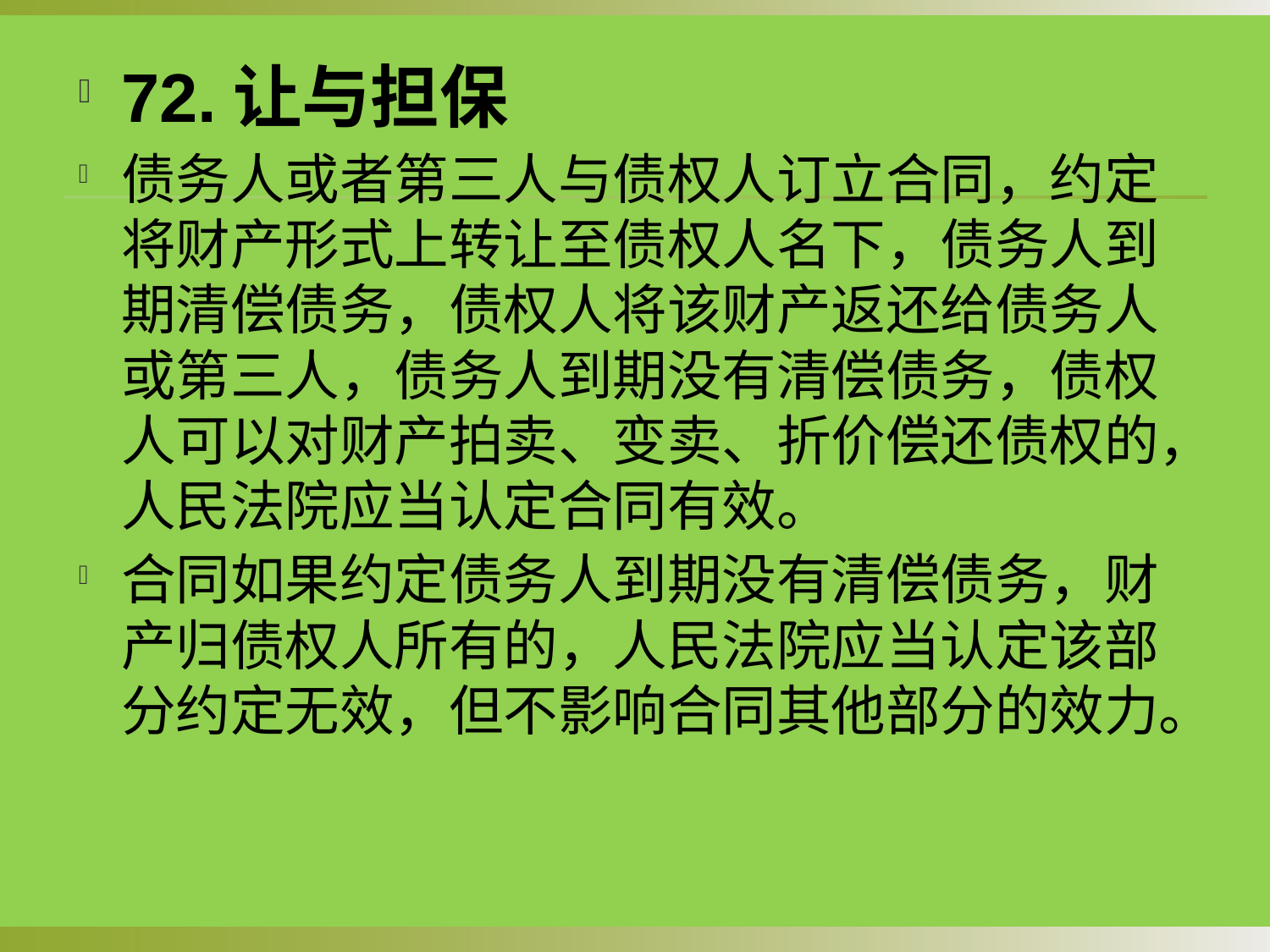

72.让与担保
债务人或者第三人与债权人订立合同，约定将财产形式上转让至债权人名下，债务人到期清偿债务，债权人将该财产返还给债务人或第三人，债务人到期没有清偿债务，债权人可以对财产拍卖、变卖、折价偿还债权的，人民法院应当认定合同有效。
合同如果约定债务人到期没有清偿债务，财产归债权人所有的，人民法院应当认定该部分约定无效，但不影响合同其他部分的效力。